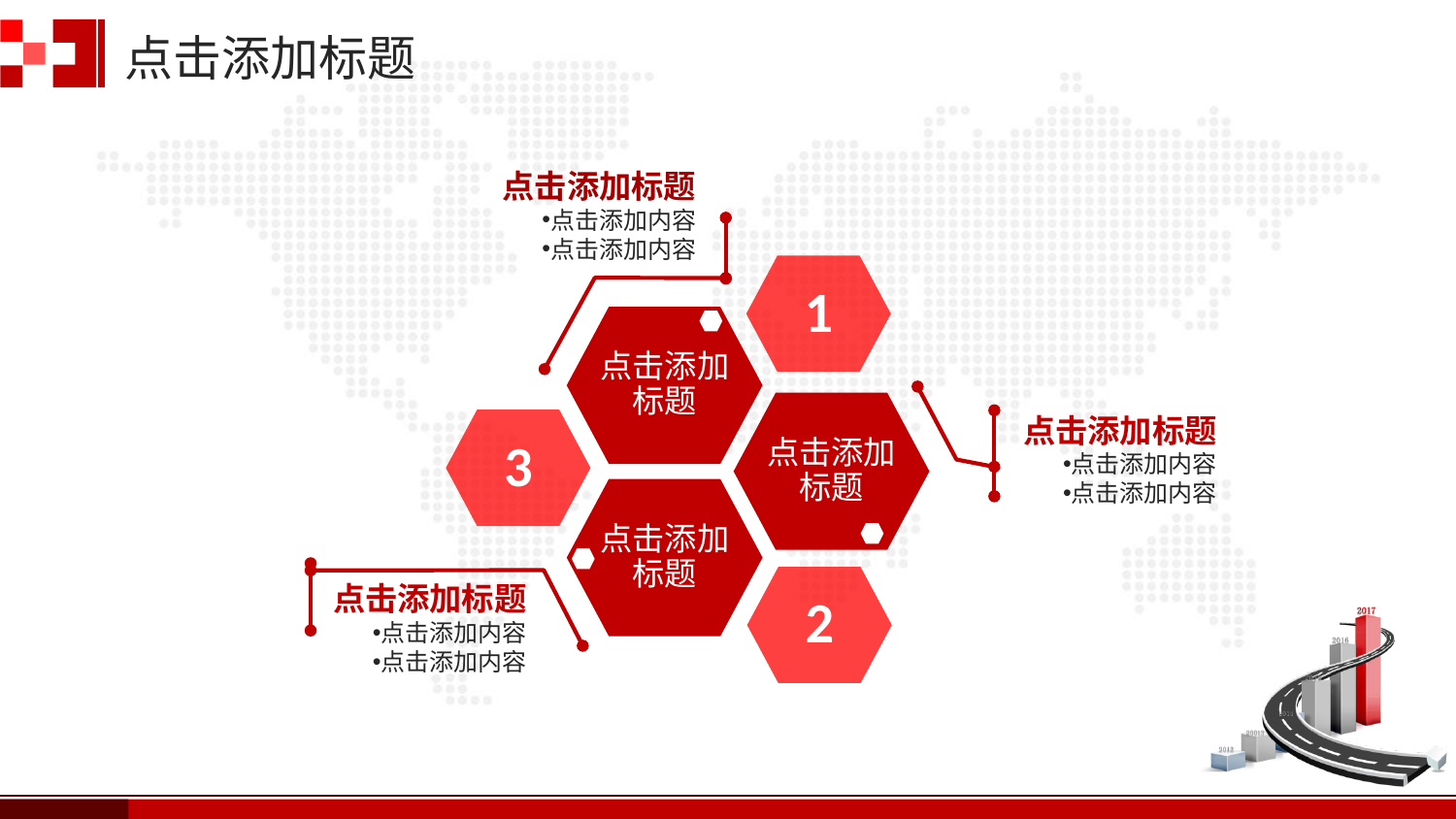

点击添加标题
点击添加标题
点击添加内容
点击添加内容

1
点击添加标题

点击添加标题

点击添加标题
点击添加内容
点击添加内容
3

点击添加标题

2
点击添加标题
点击添加内容
点击添加内容